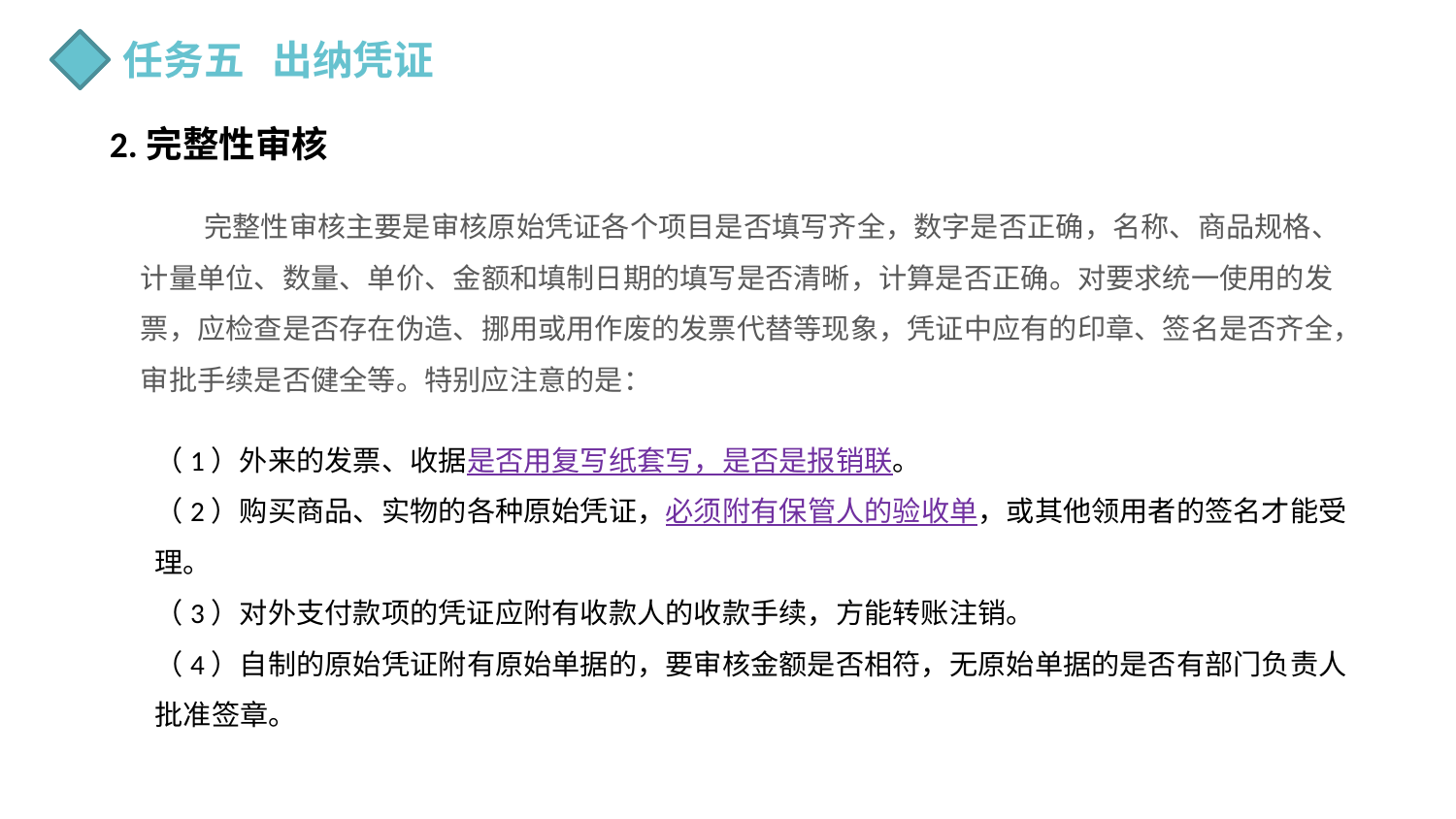

任务五   出纳凭证

2.完整性审核
         完整性审核主要是审核原始凭证各个项目是否填写齐全，数字是否正确，名称、商品规格、计量单位、数量、单价、金额和填制日期的填写是否清晰，计算是否正确。对要求统一使用的发票，应检查是否存在伪造、挪用或用作废的发票代替等现象，凭证中应有的印章、签名是否齐全，审批手续是否健全等。特别应注意的是：

（1）外来的发票、收据是否用复写纸套写，是否是报销联。
（2）购买商品、实物的各种原始凭证，必须附有保管人的验收单，或其他领用者的签名才能受理。
（3）对外支付款项的凭证应附有收款人的收款手续，方能转账注销。
（4）自制的原始凭证附有原始单据的，要审核金额是否相符，无原始单据的是否有部门负责人批准签章。